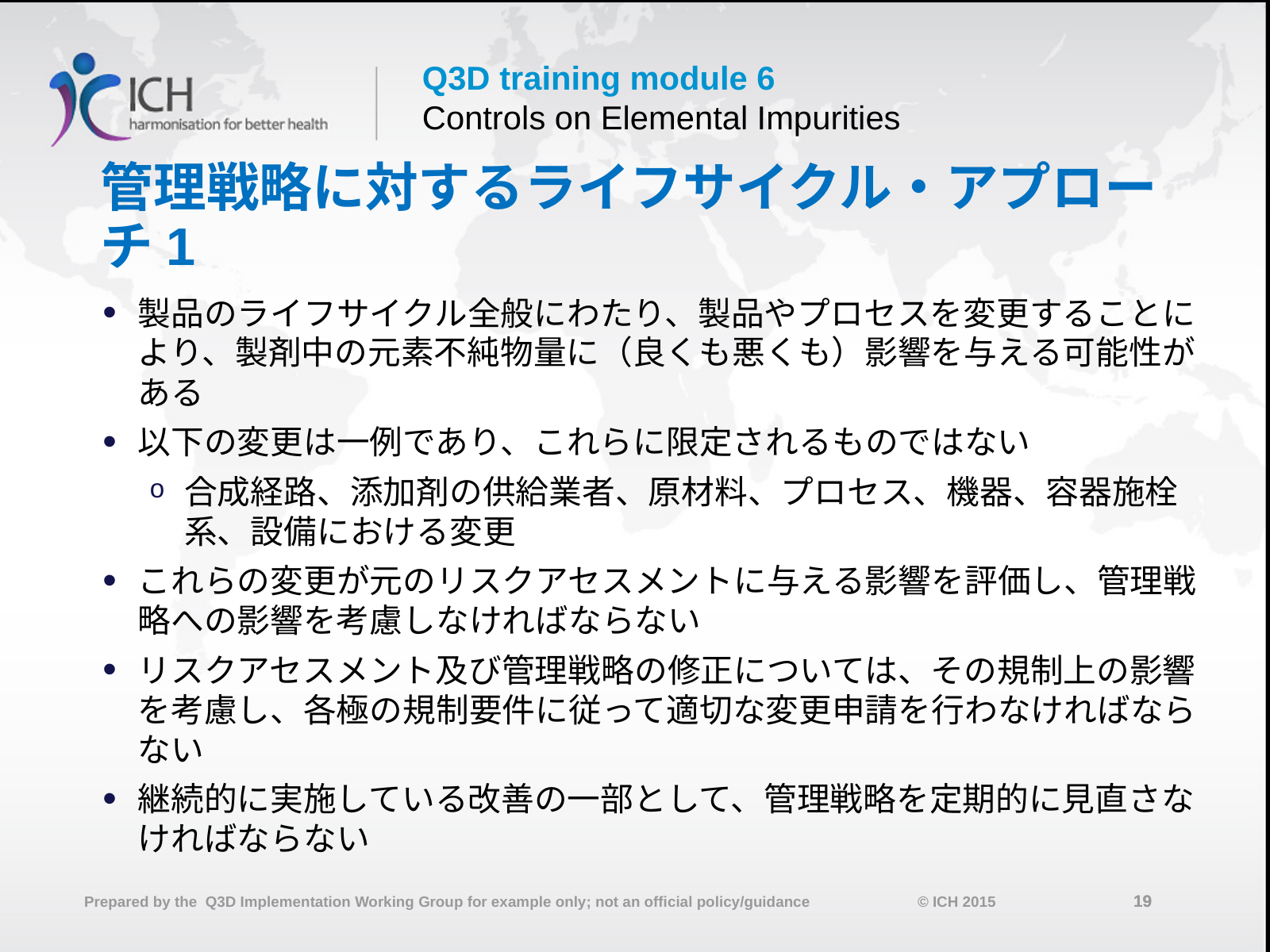

# 管理戦略に対するライフサイクル・アプローチ1
製品のライフサイクル全般にわたり、製品やプロセスを変更することにより、製剤中の元素不純物量に（良くも悪くも）影響を与える可能性がある
以下の変更は一例であり、これらに限定されるものではない
合成経路、添加剤の供給業者、原材料、プロセス、機器、容器施栓系、設備における変更
これらの変更が元のリスクアセスメントに与える影響を評価し、管理戦略への影響を考慮しなければならない
リスクアセスメント及び管理戦略の修正については、その規制上の影響を考慮し、各極の規制要件に従って適切な変更申請を行わなければならない
継続的に実施している改善の一部として、管理戦略を定期的に見直さなければならない